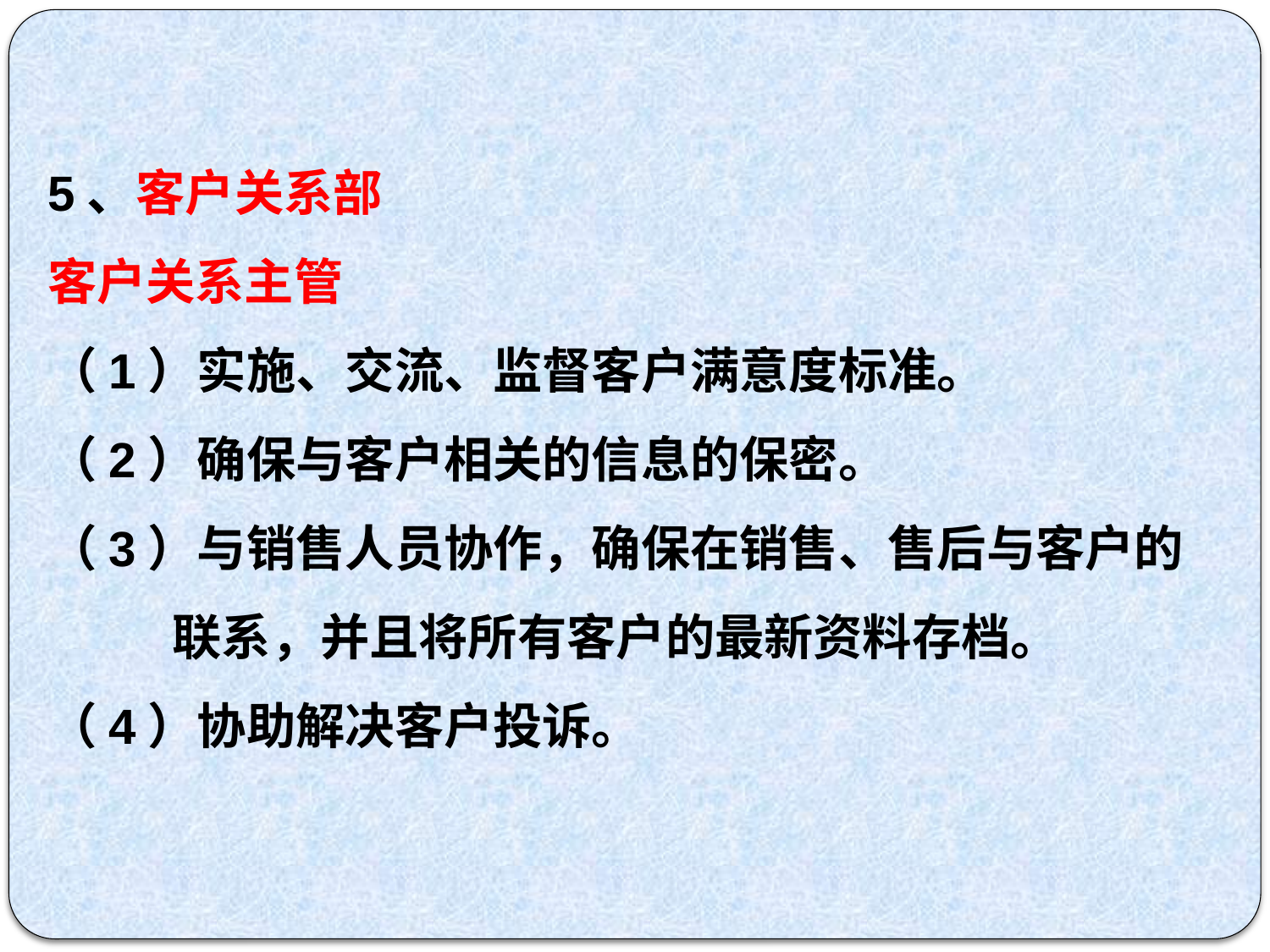

5、客户关系部
客户关系主管
（1）实施、交流、监督客户满意度标准。
（2）确保与客户相关的信息的保密。
（3）与销售人员协作，确保在销售、售后与客户的联系，并且将所有客户的最新资料存档。
（4）协助解决客户投诉。